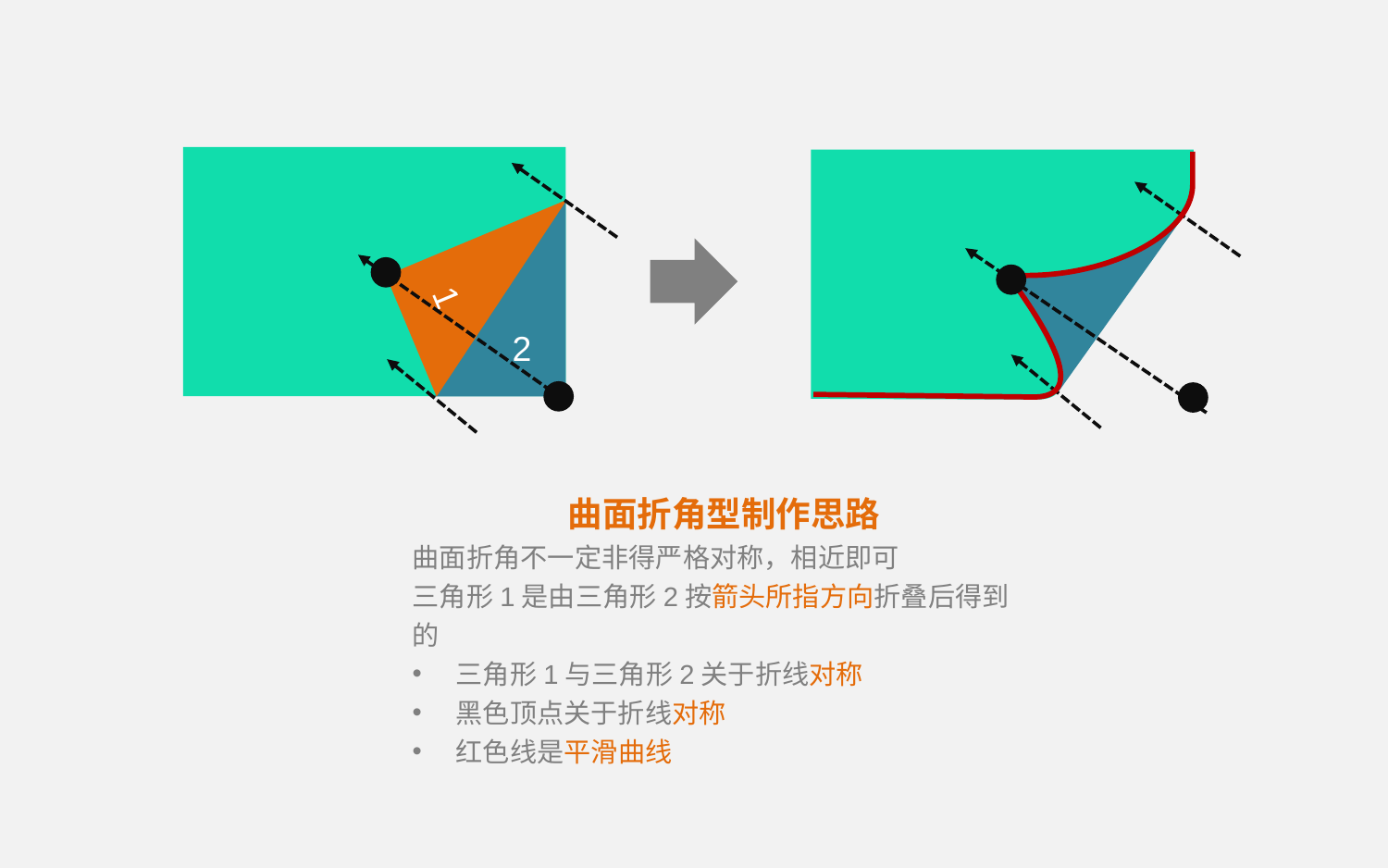

2
1

曲面折角型制作思路
曲面折角不一定非得严格对称，相近即可
三角形1是由三角形2按箭头所指方向折叠后得到的
三角形1与三角形2关于折线对称
黑色顶点关于折线对称
红色线是平滑曲线